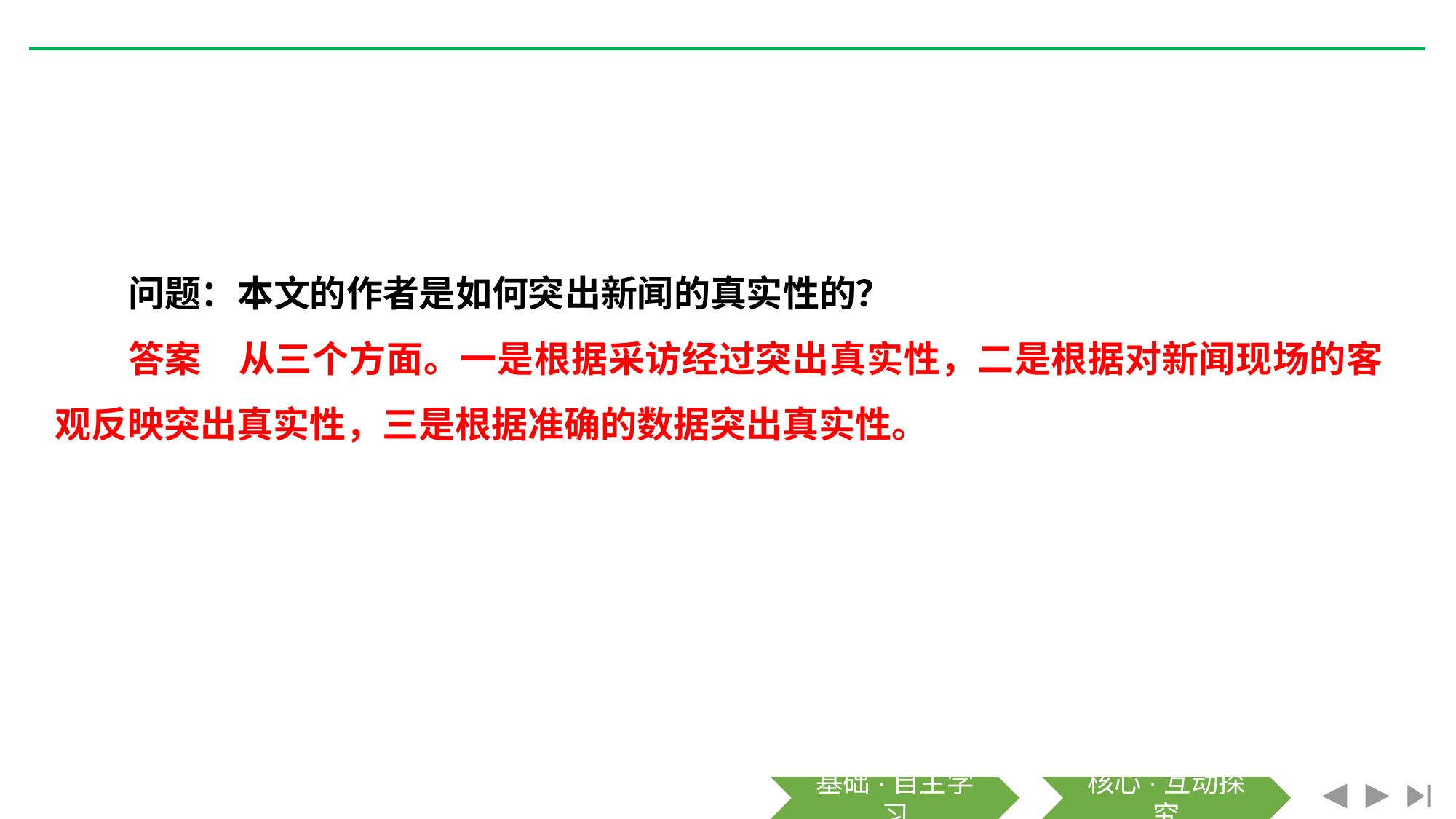

问题：本文的作者是如何突出新闻的真实性的？
答案　从三个方面。一是根据采访经过突出真实性，二是根据对新闻现场的客观反映突出真实性，三是根据准确的数据突出真实性。